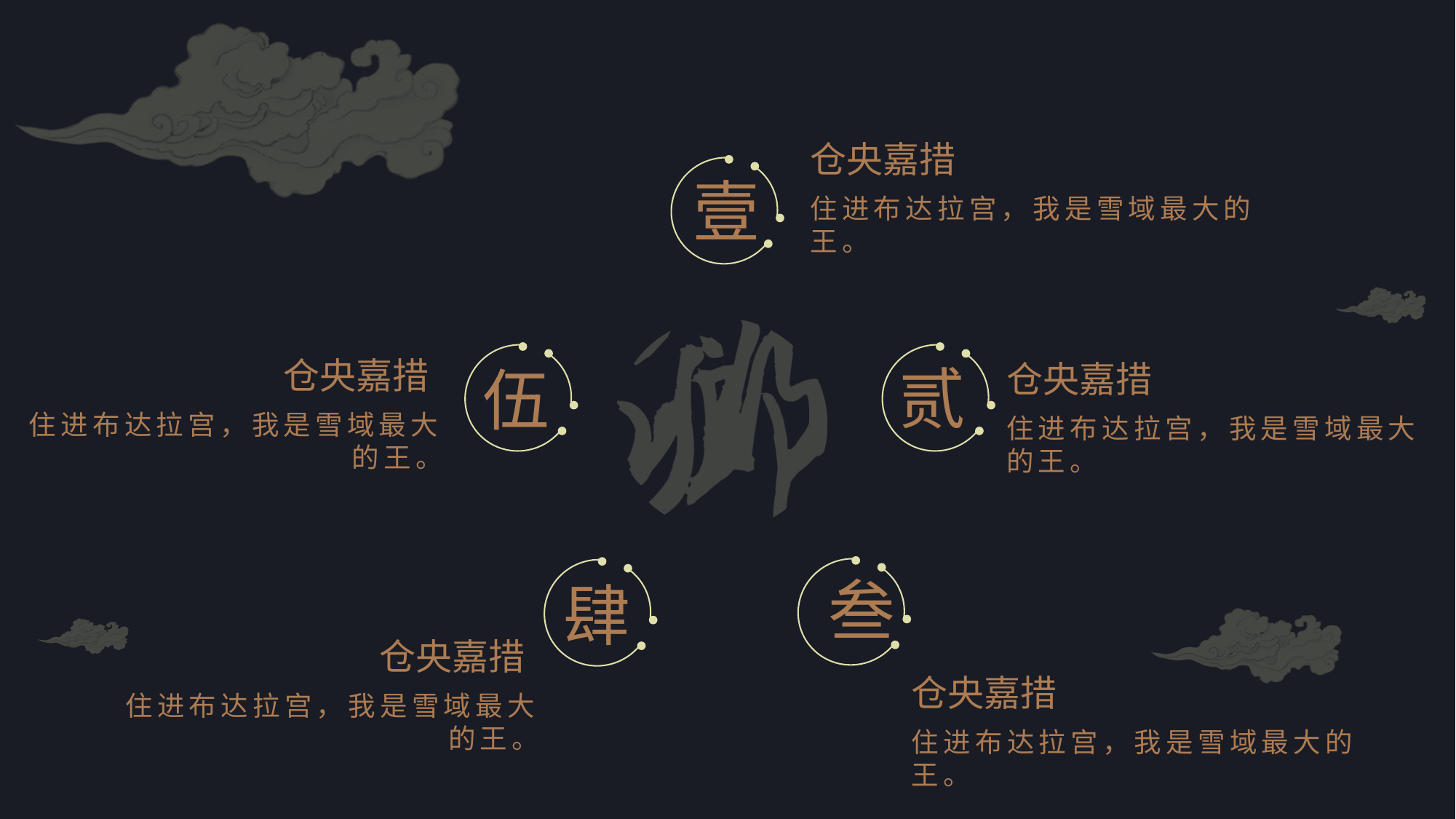

仓央嘉措
住进布达拉宫，我是雪域最大的王。

壹

伍

贰

仓央嘉措
住进布达拉宫，我是雪域最大的王。
仓央嘉措
住进布达拉宫，我是雪域最大的王。

叁

肆

仓央嘉措
住进布达拉宫，我是雪域最大的王。
仓央嘉措
住进布达拉宫，我是雪域最大的王。